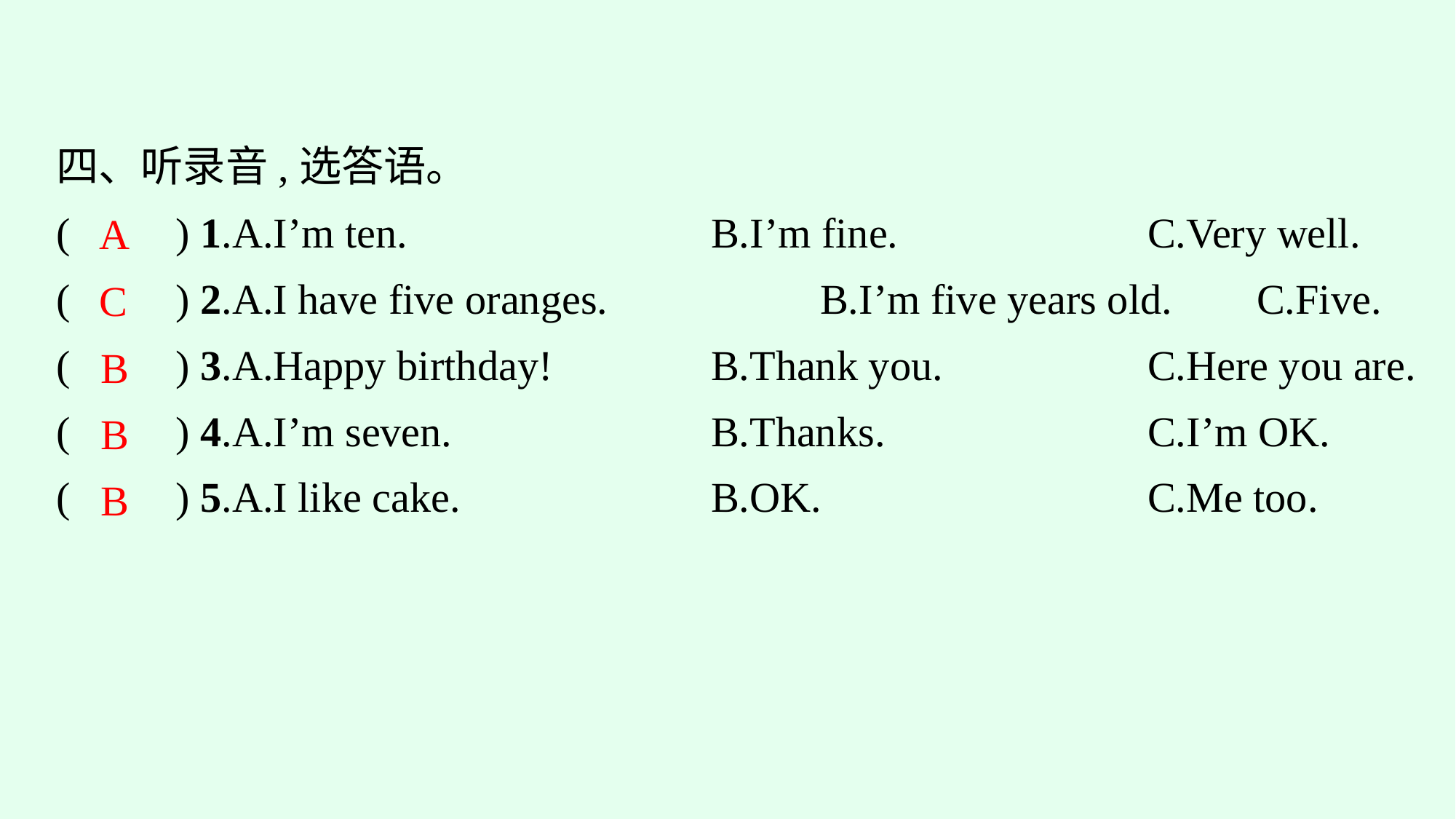

四、听录音,选答语。
(　　) 1.A.I’m ten.				B.I’m fine.			C.Very well.
(　　) 2.A.I have five oranges.		B.I’m five years old.	C.Five.
(　　) 3.A.Happy birthday!			B.Thank you.		C.Here you are.
(　　) 4.A.I’m seven.			B.Thanks.			C.I’m OK.
(　　) 5.A.I like cake.			B.OK.			C.Me too.
A
C
B
B
B